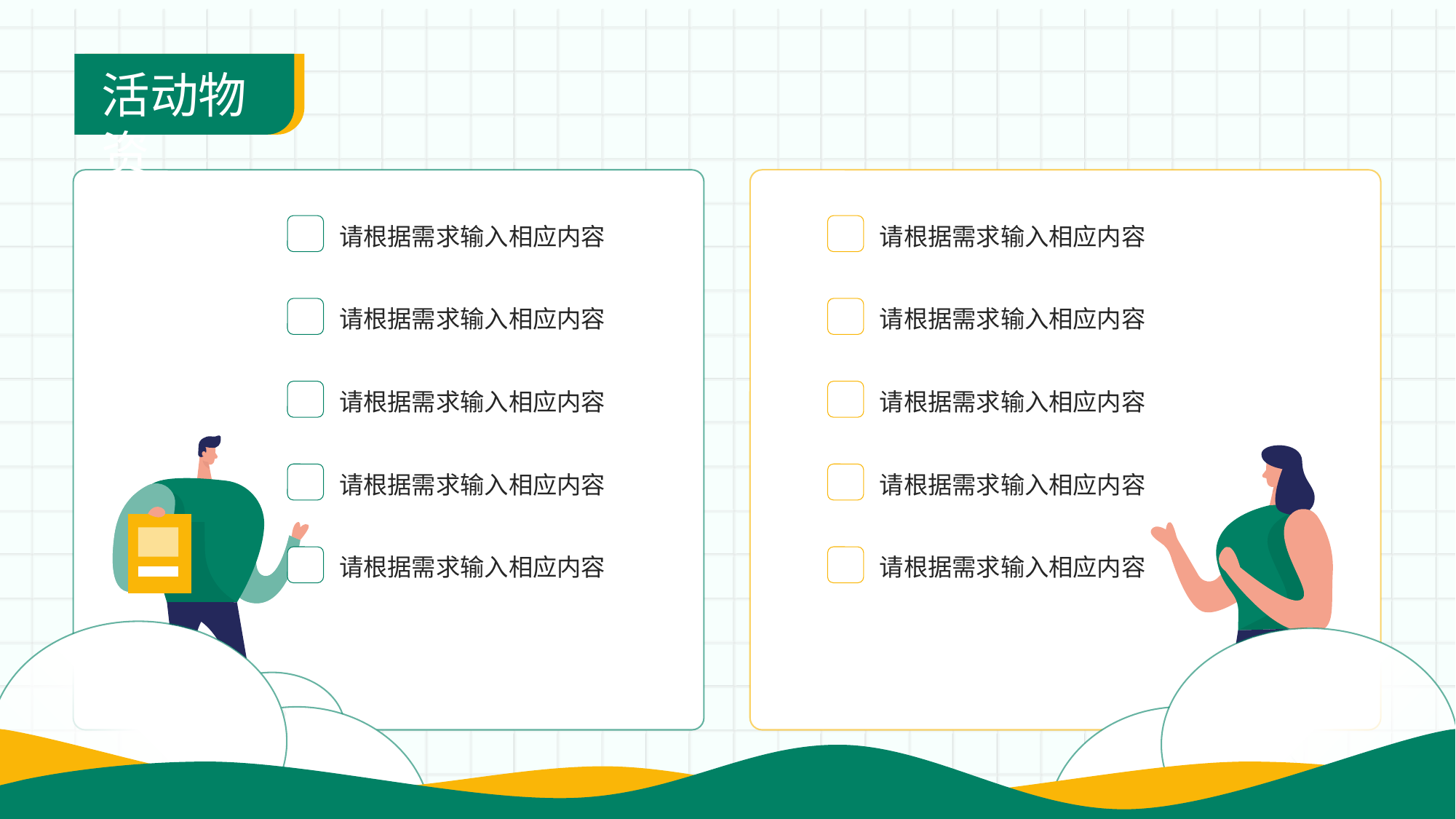

活动物资

请根据需求输入相应内容
请根据需求输入相应内容

请根据需求输入相应内容
请根据需求输入相应内容

请根据需求输入相应内容
请根据需求输入相应内容

请根据需求输入相应内容
请根据需求输入相应内容

请根据需求输入相应内容
请根据需求输入相应内容